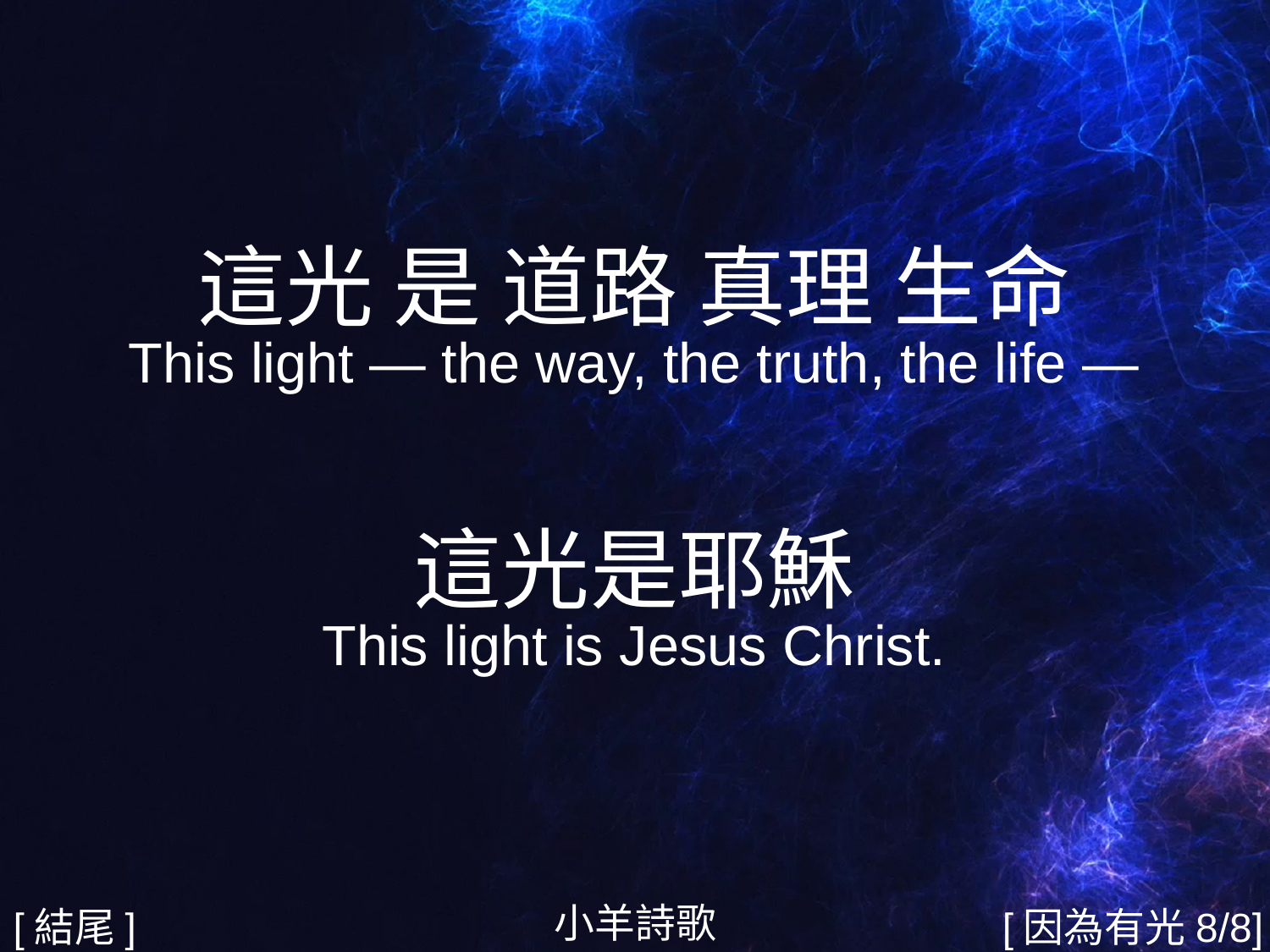

這光 是 道路 真理 生命
This light — the way, the truth, the life —

這光是耶穌
This light is Jesus Christ.

#

小羊詩歌
[結尾]
[因為有光8/8]